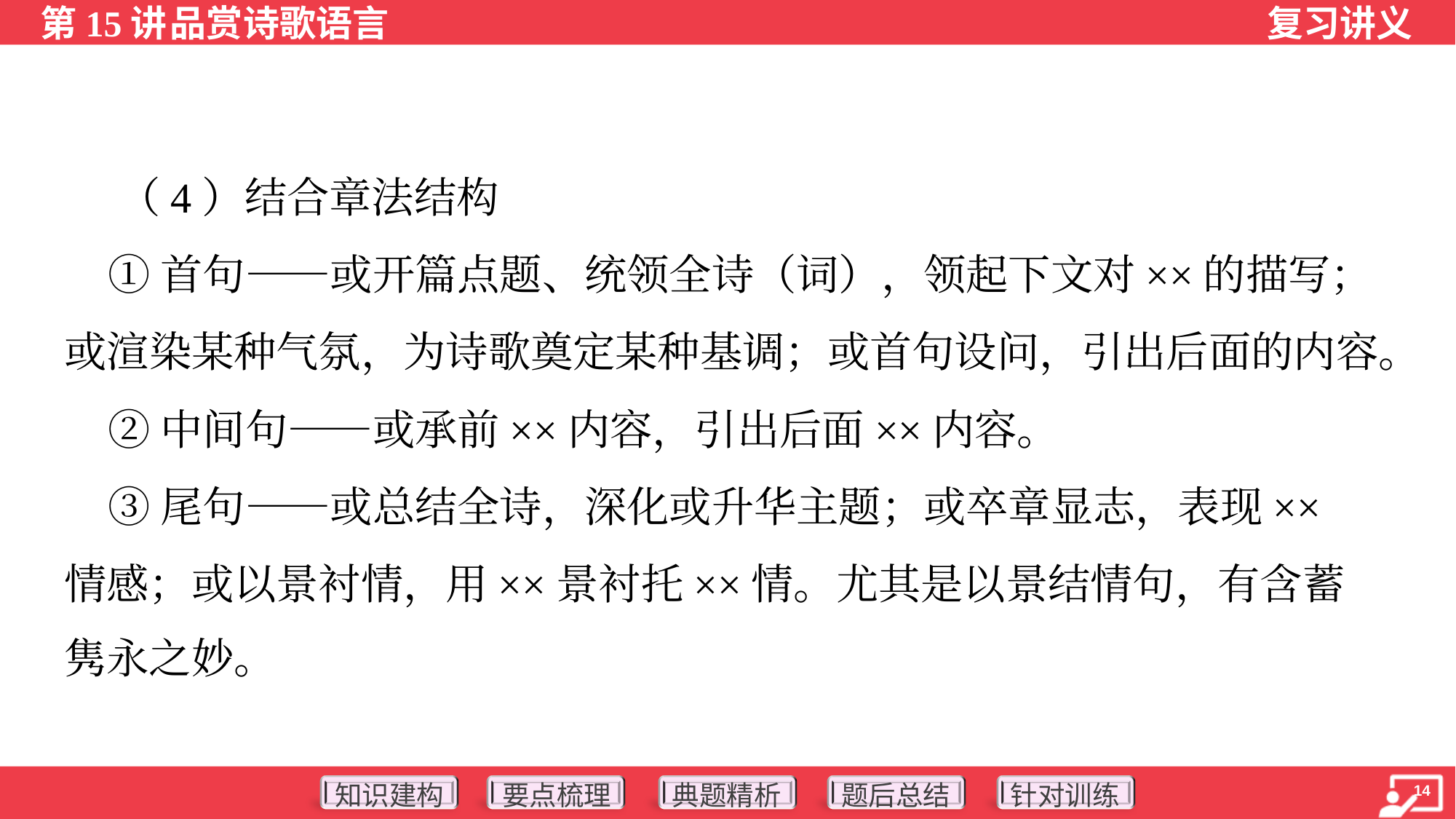

（4）结合章法结构
    ①首句——或开篇点题、统领全诗（词），领起下文对××的描写；
或渲染某种气氛，为诗歌奠定某种基调；或首句设问，引出后面的内容。
    ②中间句——或承前××内容，引出后面××内容。
    ③尾句——或总结全诗，深化或升华主题；或卒章显志，表现××
情感；或以景衬情，用××景衬托××情。尤其是以景结情句，有含蓄
隽永之妙。